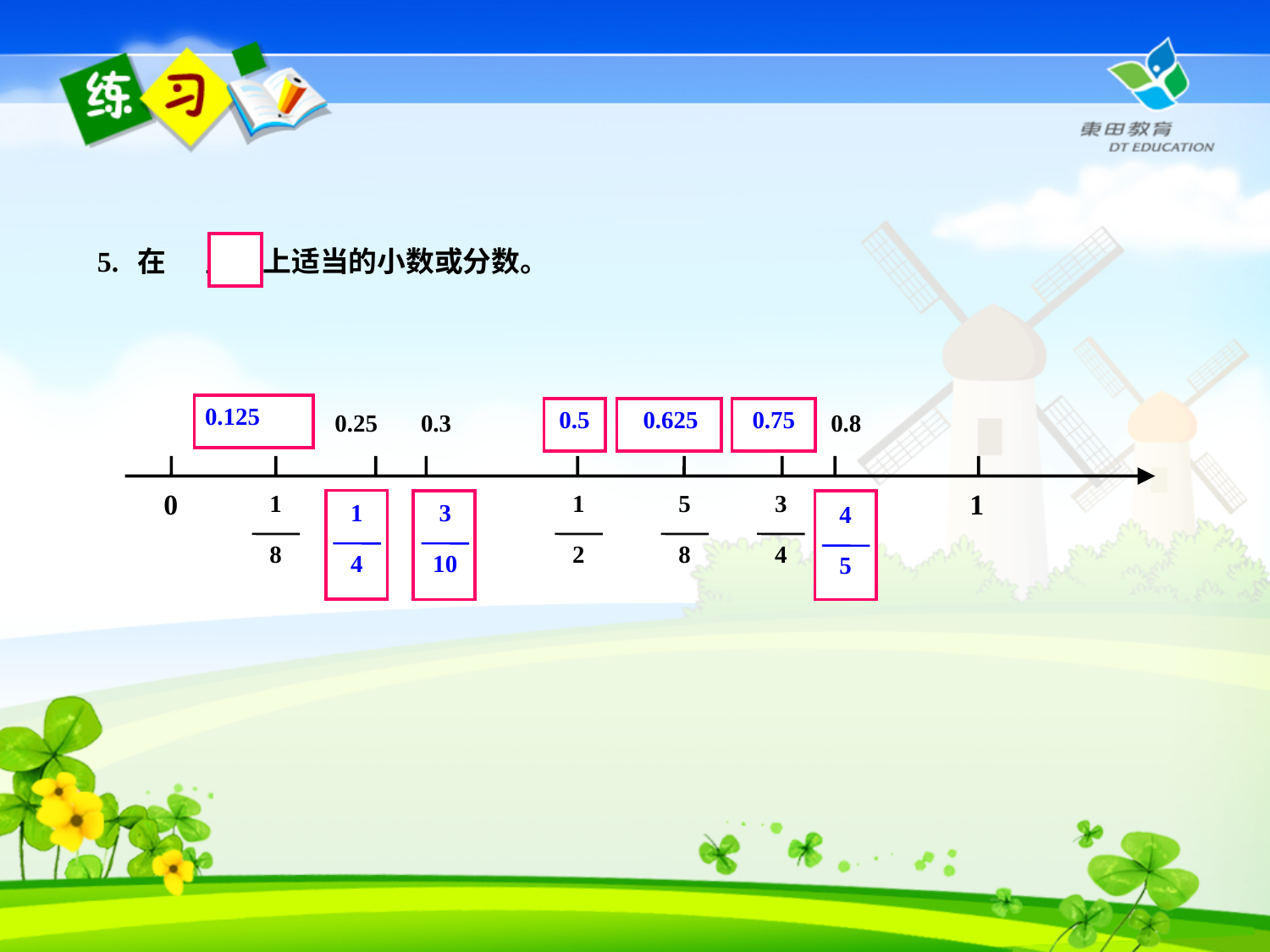

5. 在      里填上适当的小数或分数。

0.125
0.5
0.625
0.75

0.25
0.3
0.8

0
1
1
8

1
2

5
8

3
4

1
4

3
10

4
5